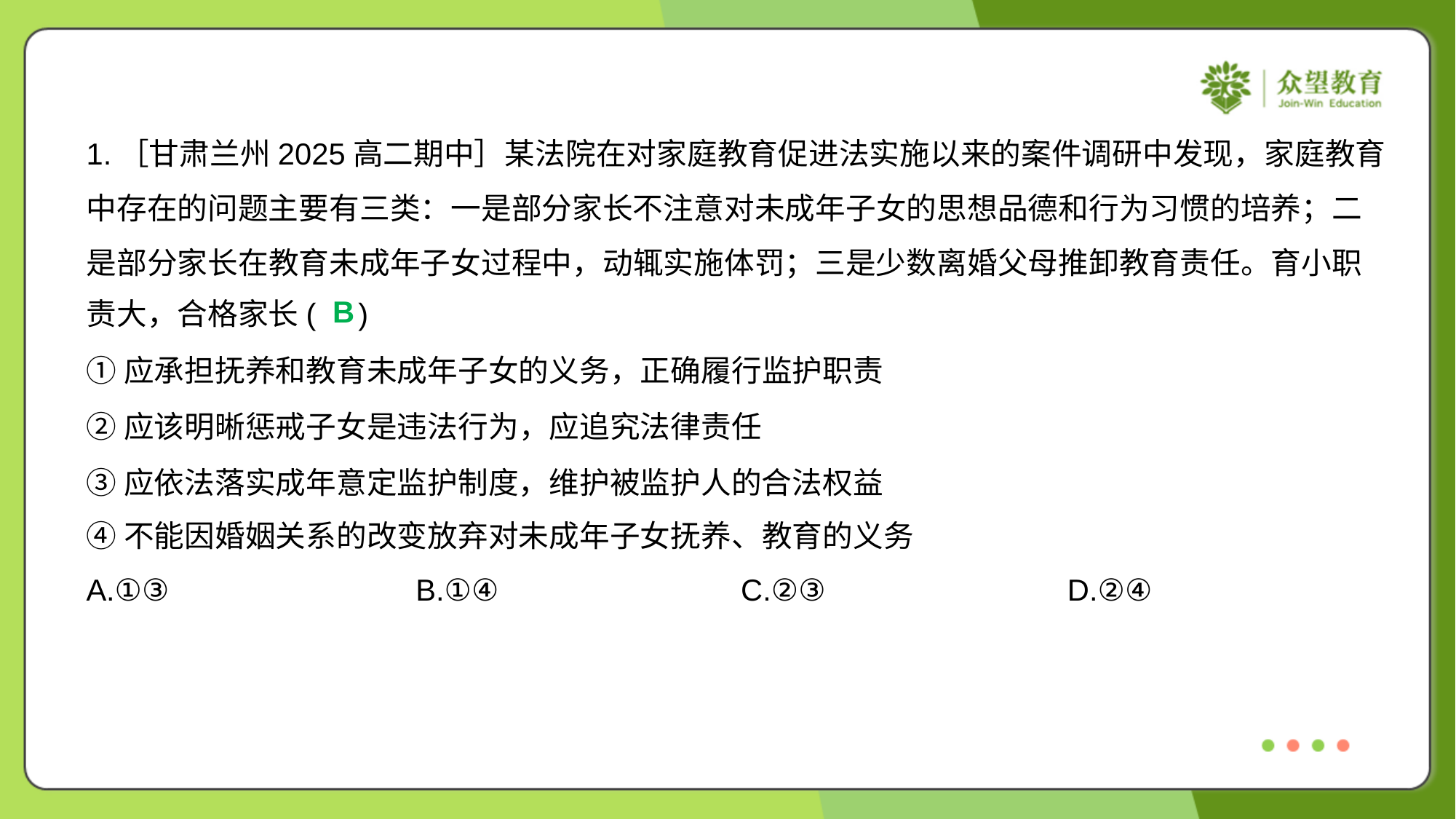

1.［甘肃兰州2025高二期中］某法院在对家庭教育促进法实施以来的案件调研中发现，家庭教育
中存在的问题主要有三类：一是部分家长不注意对未成年子女的思想品德和行为习惯的培养；二
是部分家长在教育未成年子女过程中，动辄实施体罚；三是少数离婚父母推卸教育责任。育小职
责大，合格家长(     )
B
①应承担抚养和教育未成年子女的义务，正确履行监护职责
②应该明晰惩戒子女是违法行为，应追究法律责任
③应依法落实成年意定监护制度，维护被监护人的合法权益
④不能因婚姻关系的改变放弃对未成年子女抚养、教育的义务
A.①③	B.①④	C.②③	D.②④